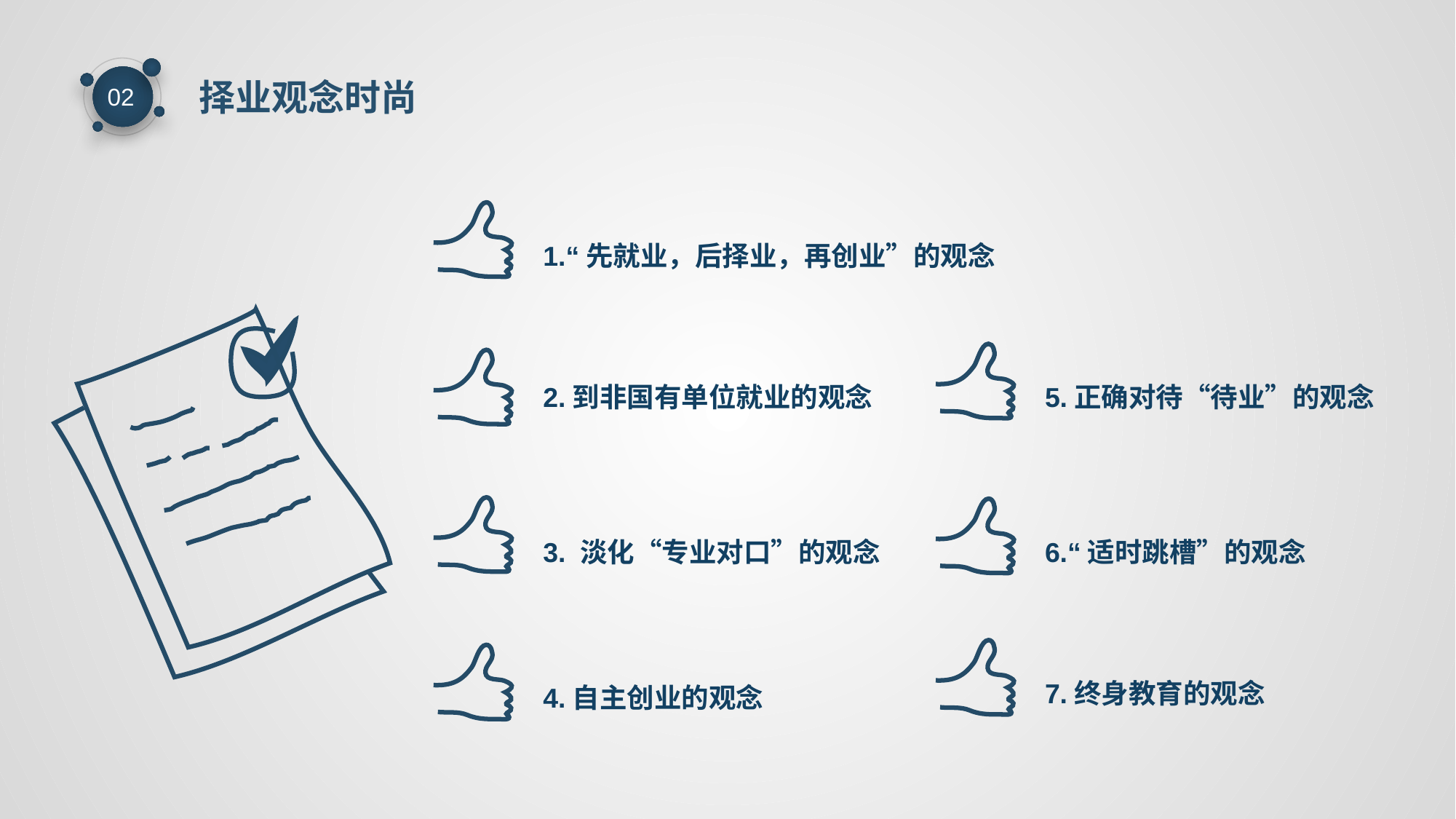

择业观念时尚
02

1.“先就业，后择业，再创业”的观念

2.到非国有单位就业的观念
5.正确对待“待业”的观念

3. 淡化“专业对口”的观念
6.“适时跳槽”的观念

7.终身教育的观念
4.自主创业的观念